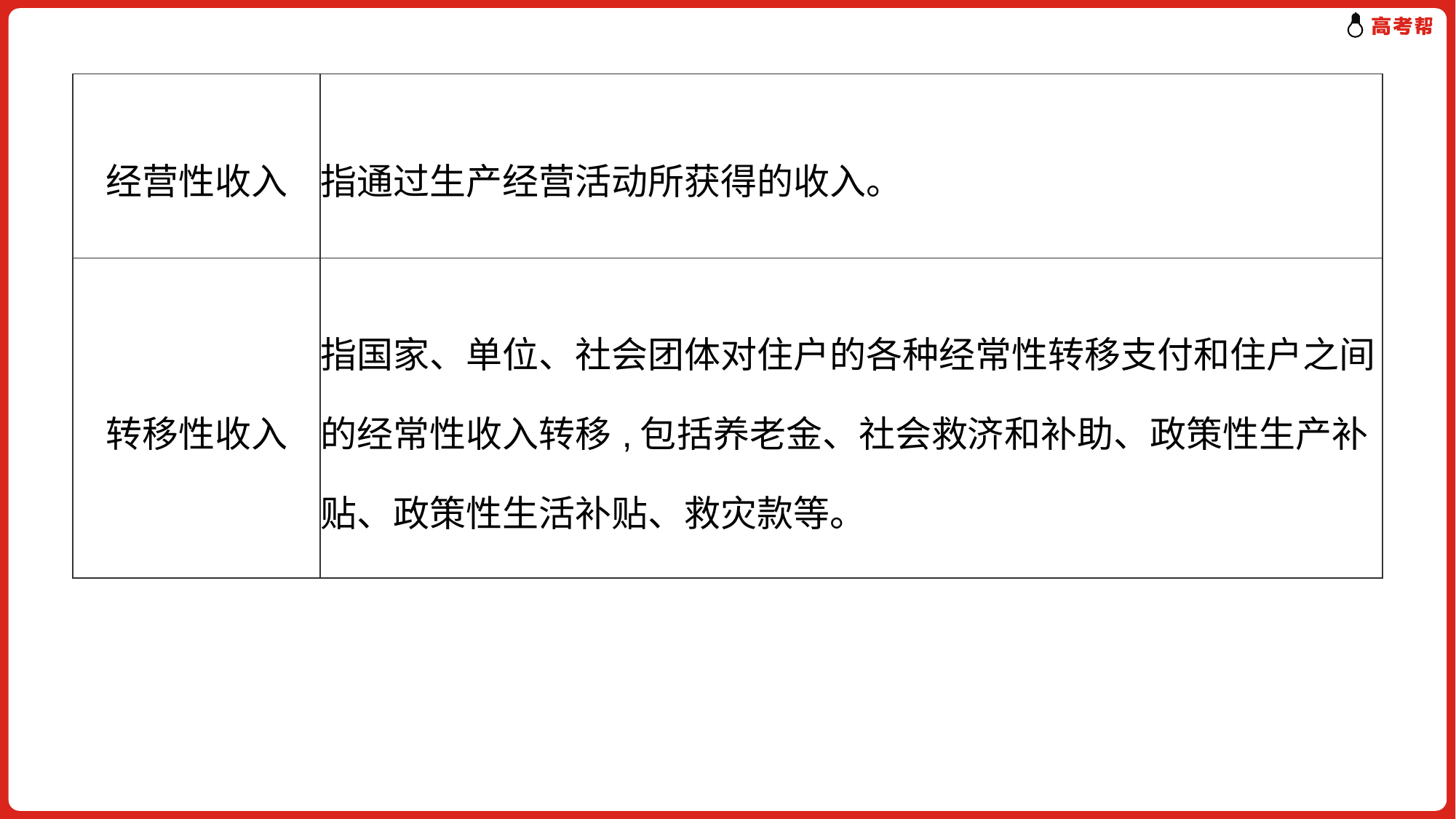

| 经营性收入 | 指通过生产经营活动所获得的收入。 |
| --- | --- |
| 转移性收入 | 指国家、单位、社会团体对住户的各种经常性转移支付和住户之间的经常性收入转移,包括养老金、社会救济和补助、政策性生产补贴、政策性生活补贴、救灾款等。 |